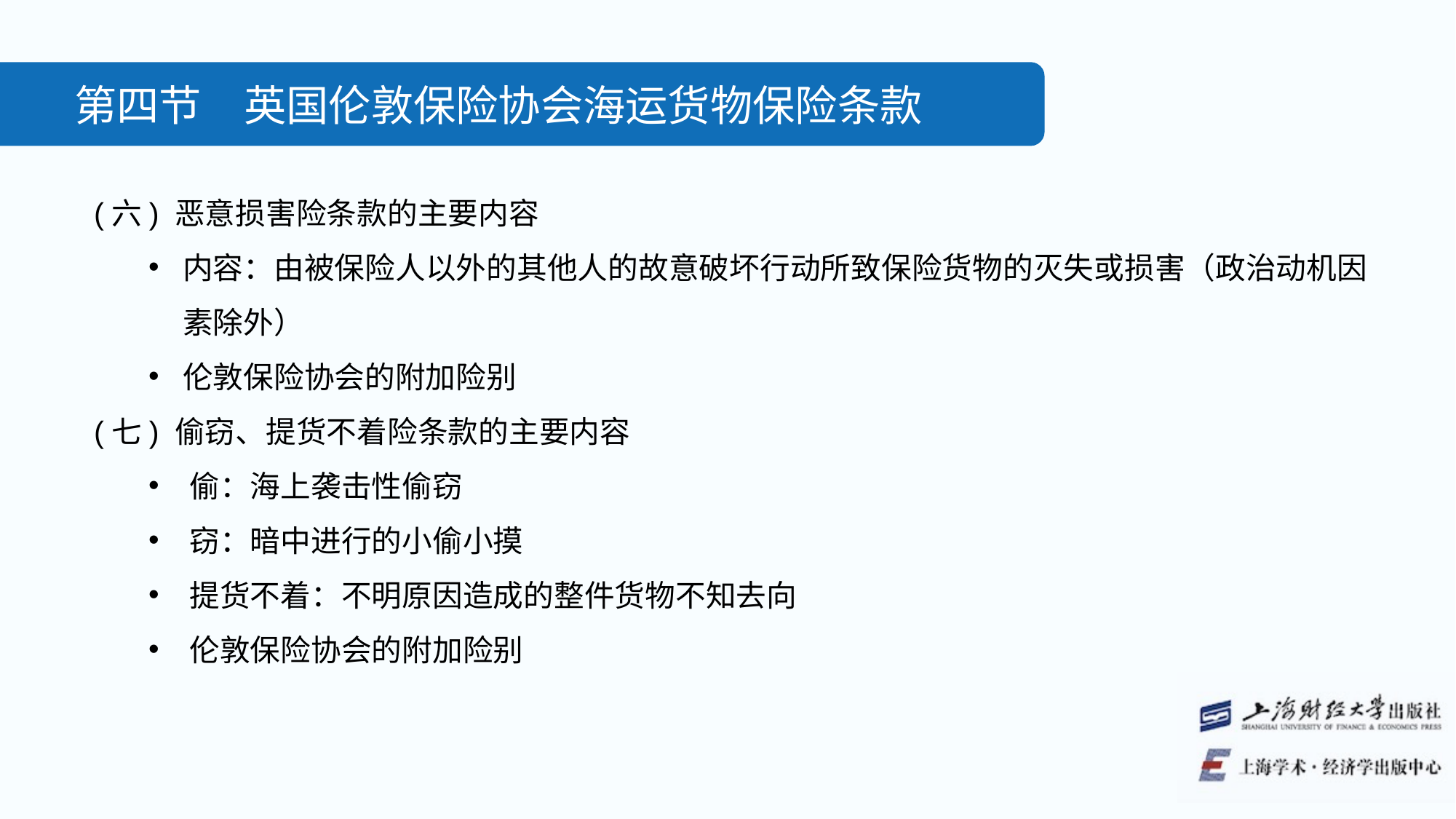

第四节　英国伦敦保险协会海运货物保险条款
(六) 恶意损害险条款的主要内容
内容：由被保险人以外的其他人的故意破坏行动所致保险货物的灭失或损害（政治动机因素除外）
伦敦保险协会的附加险别
(七) 偷窃、提货不着险条款的主要内容
偷：海上袭击性偷窃
窃：暗中进行的小偷小摸
提货不着：不明原因造成的整件货物不知去向
伦敦保险协会的附加险别